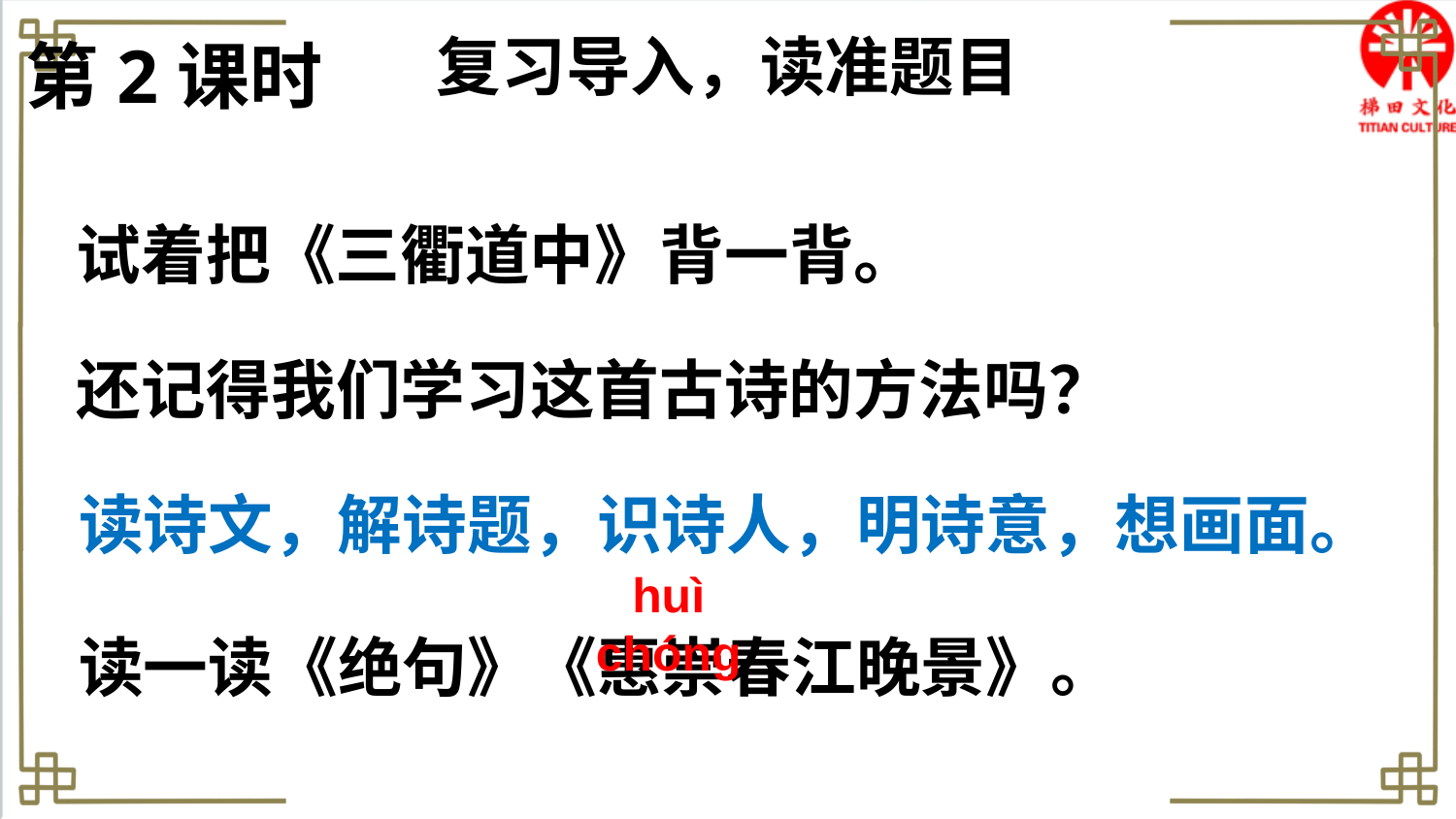

复习导入，读准题目
第2课时
试着把《三衢道中》背一背。
还记得我们学习这首古诗的方法吗？
读诗文，解诗题，识诗人，明诗意，想画面。
huì chóng
读一读《绝句》《惠崇春江晚景》。